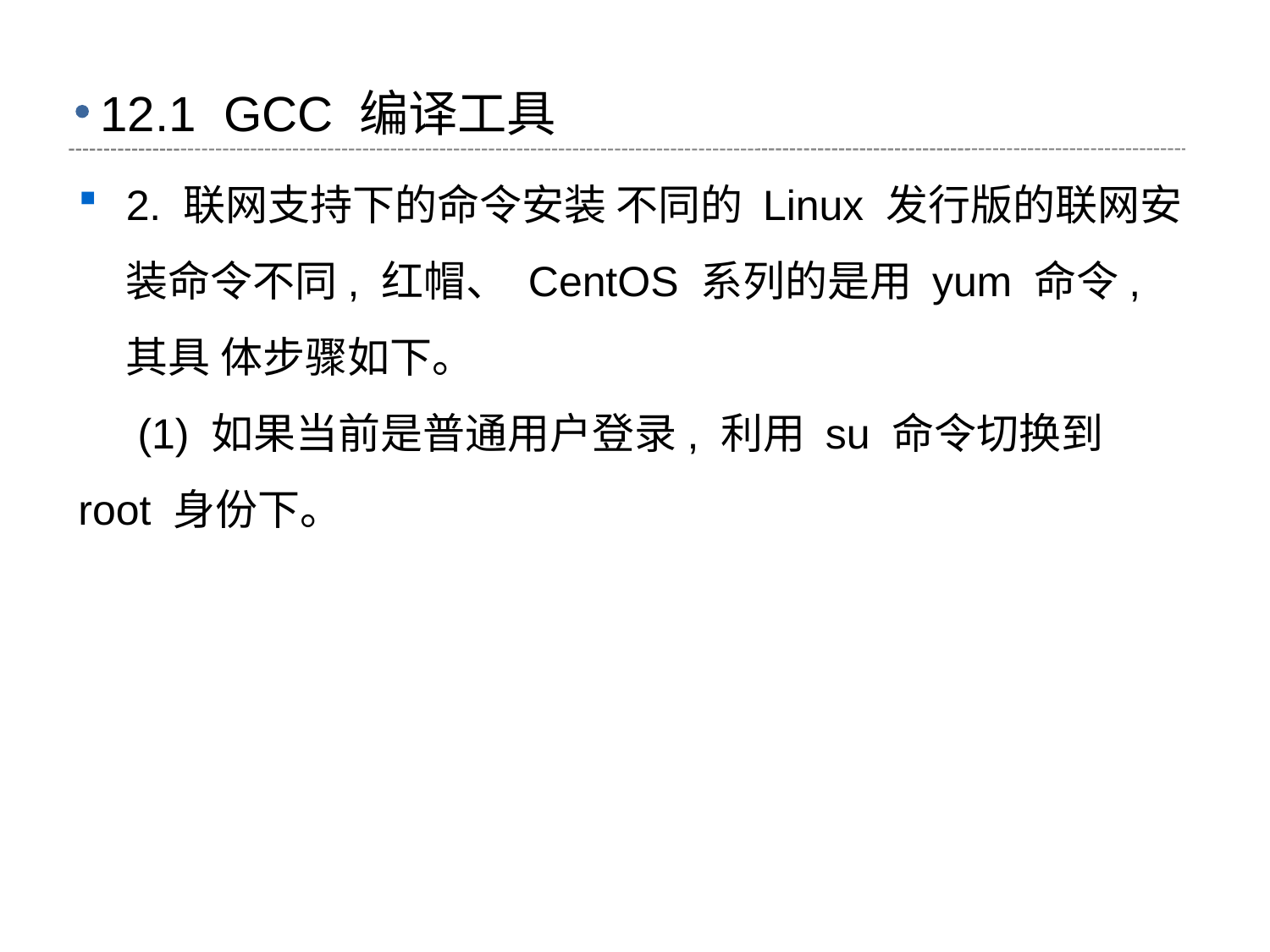

# 12.1  GCC 编译工具
2. 联网支持下的命令安装 不同的 Linux 发行版的联网安装命令不同, 红帽、 CentOS 系列的是用 yum 命令, 其具 体步骤如下。
     (1) 如果当前是普通用户登录, 利用 su 命令切换到 root 身份下。